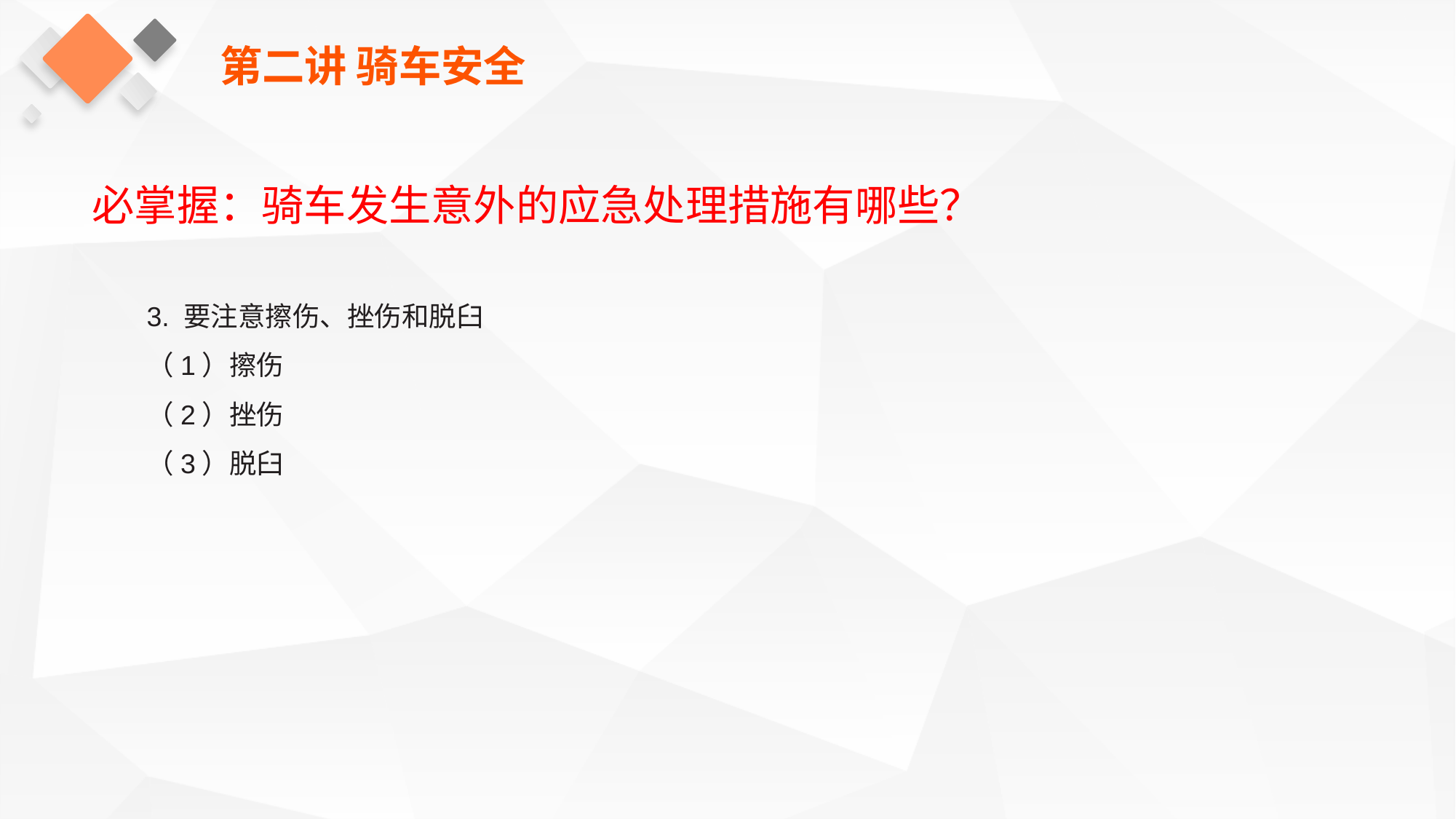

第二讲 骑车安全
必掌握：骑车发生意外的应急处理措施有哪些？
3. 要注意擦伤、挫伤和脱臼
（1）擦伤
（2）挫伤
（3）脱臼